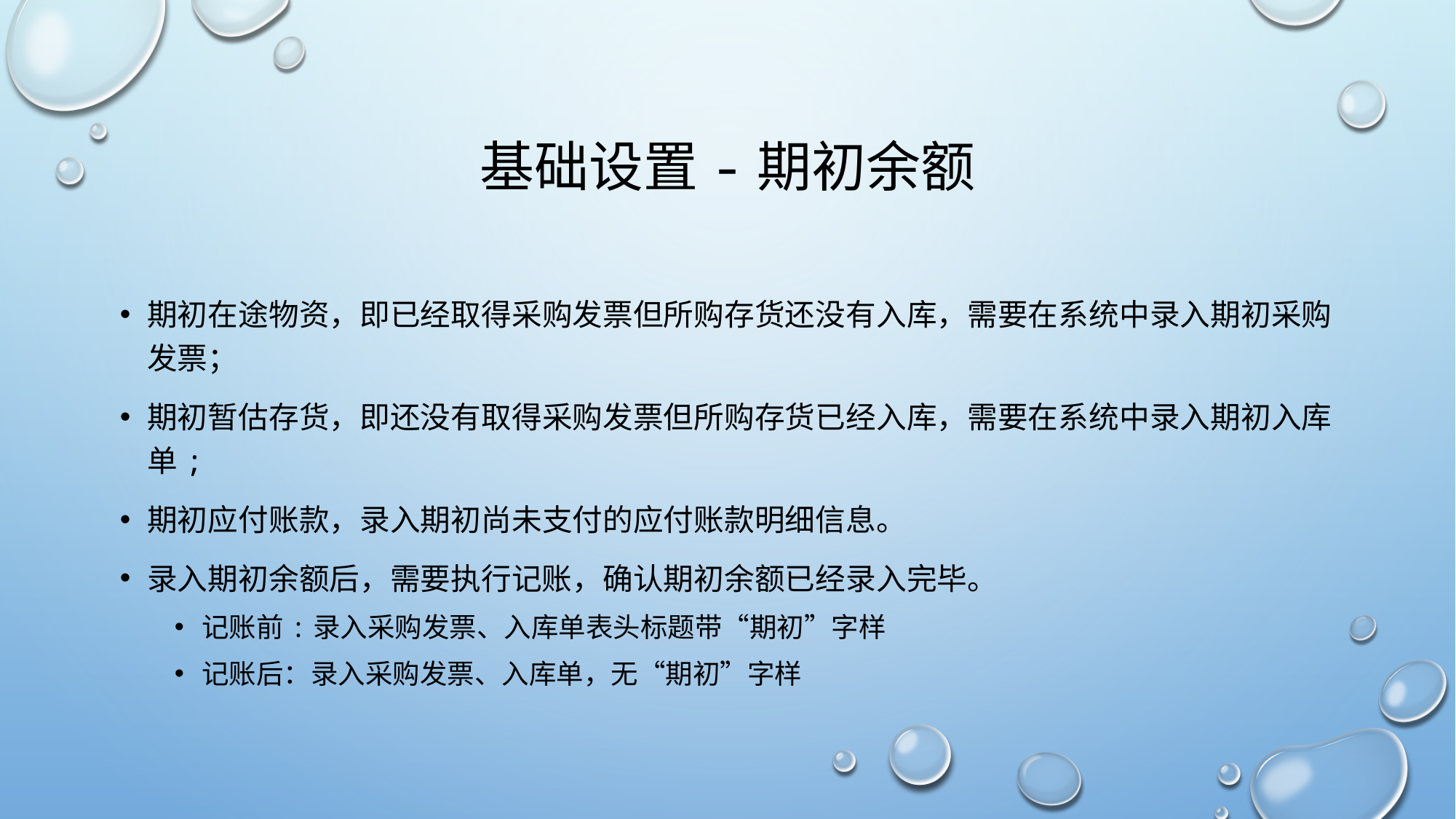

# 基础设置-期初余额
期初在途物资，即已经取得采购发票但所购存货还没有入库，需要在系统中录入期初采购发票；
期初暂估存货，即还没有取得采购发票但所购存货已经入库，需要在系统中录入期初入库单;
期初应付账款，录入期初尚未支付的应付账款明细信息。
录入期初余额后，需要执行记账，确认期初余额已经录入完毕。
记账前:录入采购发票、入库单表头标题带“期初”字样
记账后：录入采购发票、入库单，无“期初”字样